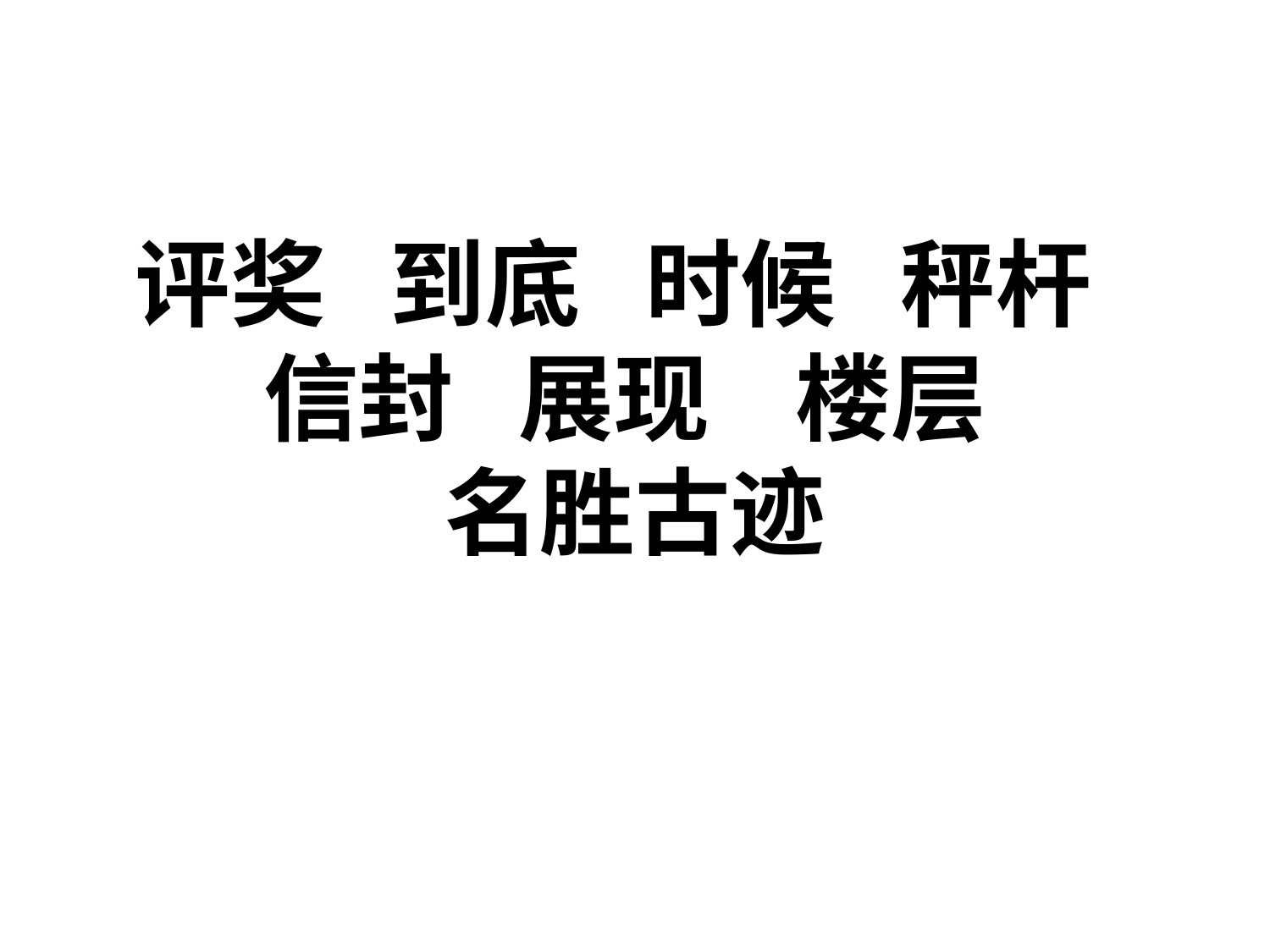

评奖   到底   时候   秤杆
 信封   展现    楼层
名胜古迹